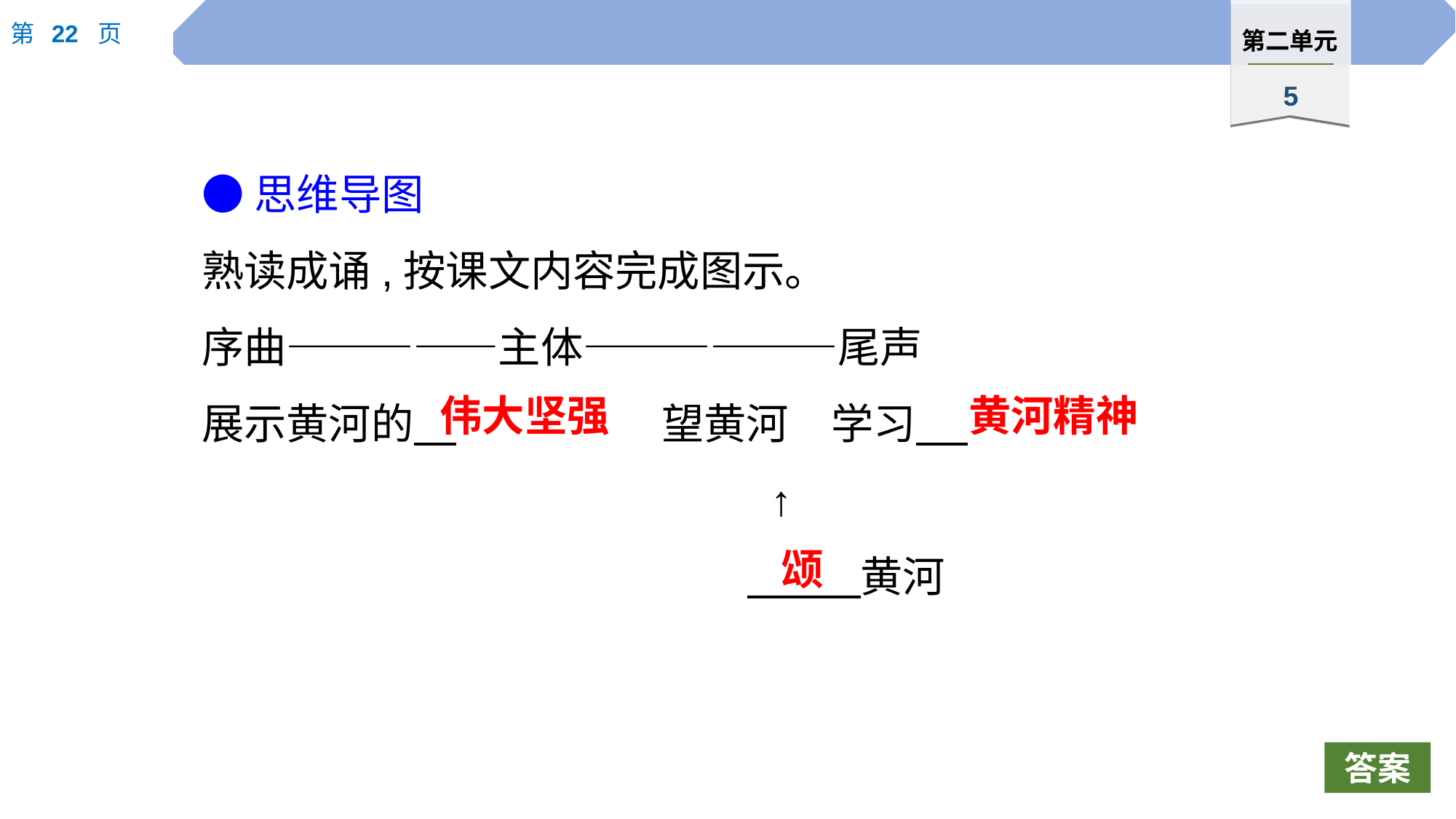

●思维导图
熟读成诵,按课文内容完成图示。
序曲—————主体——————尾声
展示黄河的　		望黄河　学习
						↑
					        　   　黄河

黄河精神
伟大坚强
颂
答案